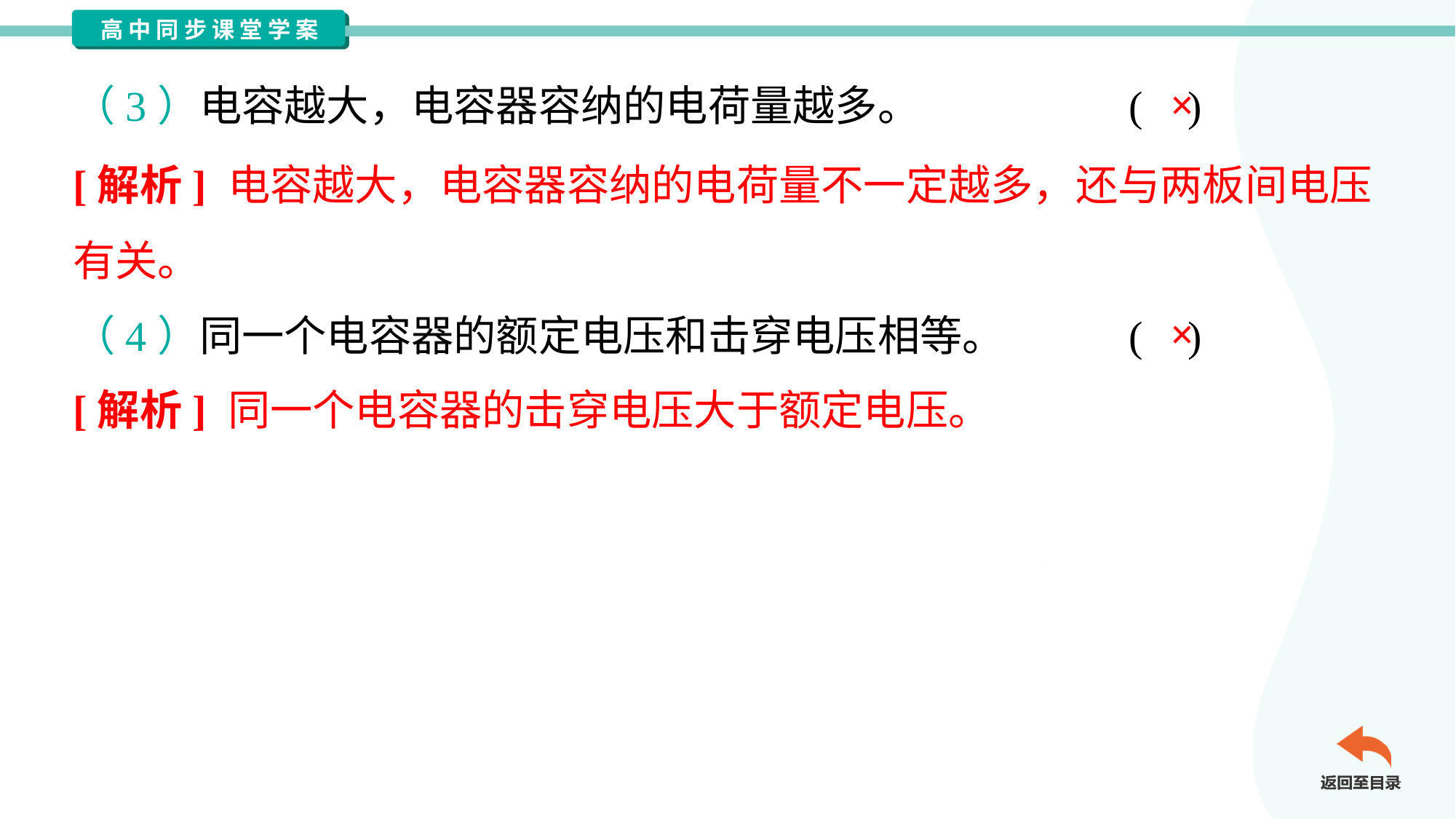

×
（3）电容越大，电容器容纳的电荷量越多。	(    )
[解析] 电容越大，电容器容纳的电荷量不一定越多，还与两板间电压
有关。
×
（4）同一个电容器的额定电压和击穿电压相等。	(    )
[解析] 同一个电容器的击穿电压大于额定电压。